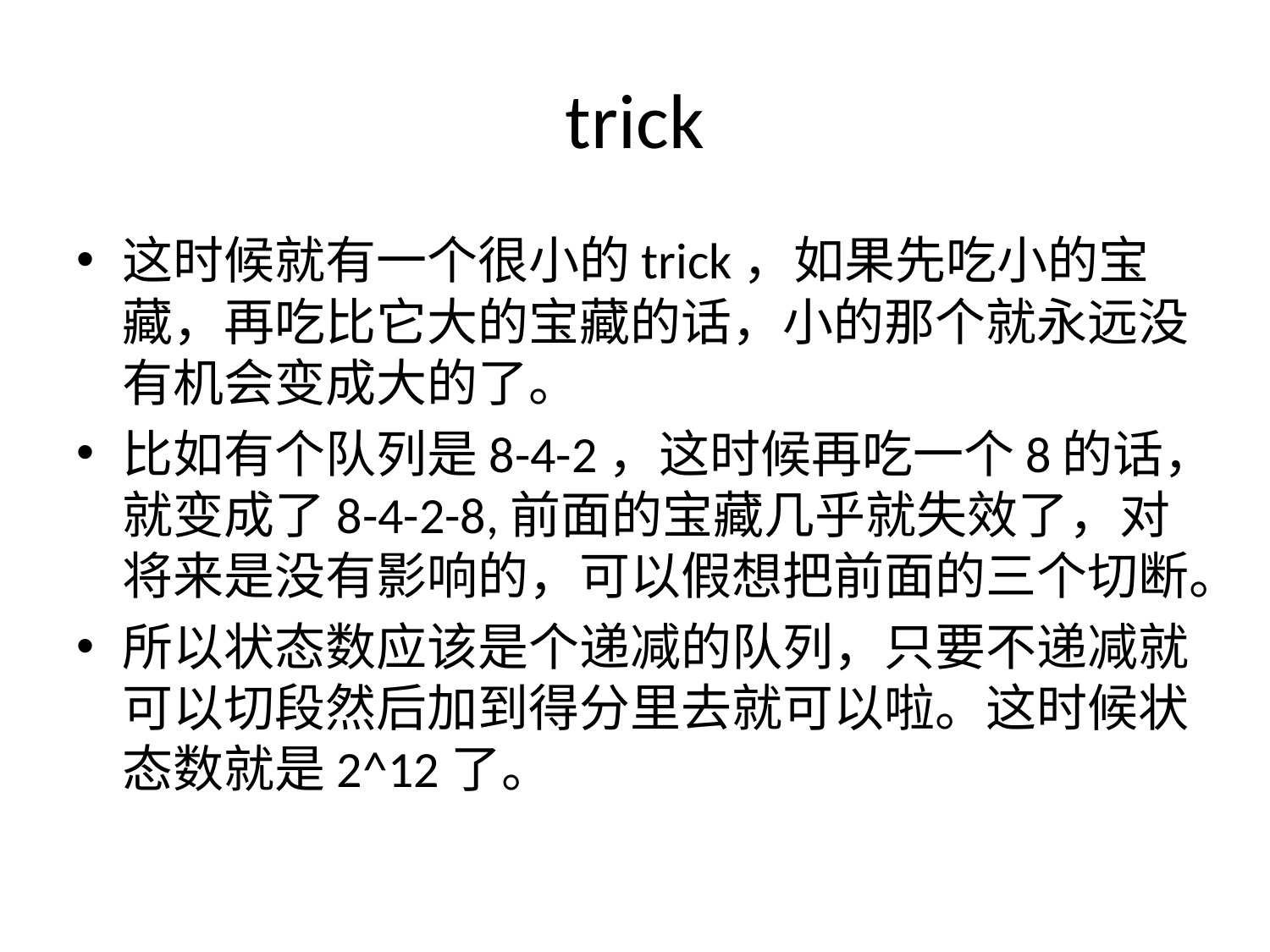

# trick
这时候就有一个很小的trick，如果先吃小的宝藏，再吃比它大的宝藏的话，小的那个就永远没有机会变成大的了。
比如有个队列是8-4-2，这时候再吃一个8的话，就变成了8-4-2-8,前面的宝藏几乎就失效了，对将来是没有影响的，可以假想把前面的三个切断。
所以状态数应该是个递减的队列，只要不递减就可以切段然后加到得分里去就可以啦。这时候状态数就是2^12了。